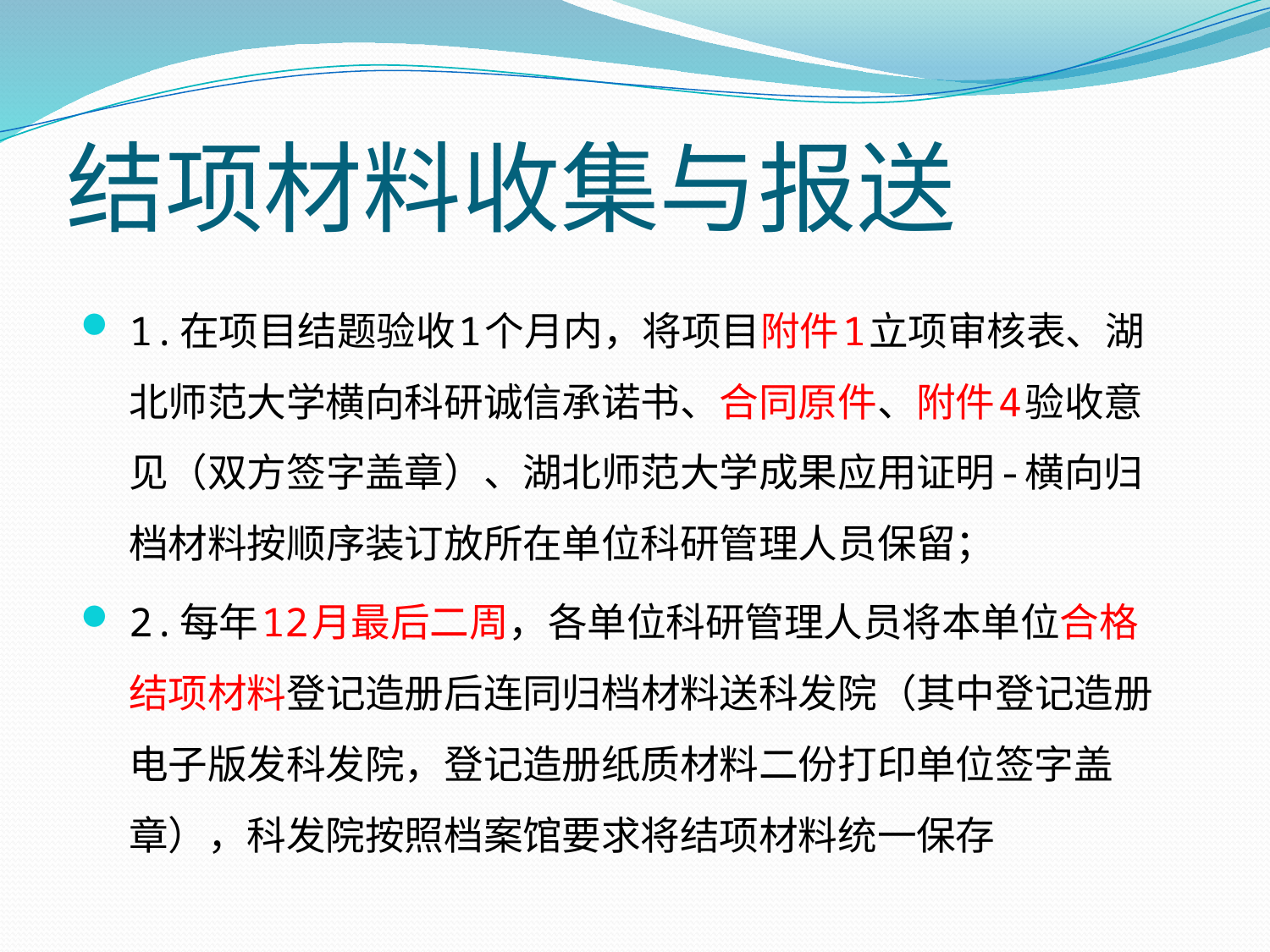

# 结项材料收集与报送
1.在项目结题验收1个月内，将项目附件1立项审核表、湖北师范大学横向科研诚信承诺书、合同原件、附件4验收意见（双方签字盖章）、湖北师范大学成果应用证明-横向归档材料按顺序装订放所在单位科研管理人员保留；
2.每年12月最后二周，各单位科研管理人员将本单位合格结项材料登记造册后连同归档材料送科发院（其中登记造册电子版发科发院，登记造册纸质材料二份打印单位签字盖章），科发院按照档案馆要求将结项材料统一保存